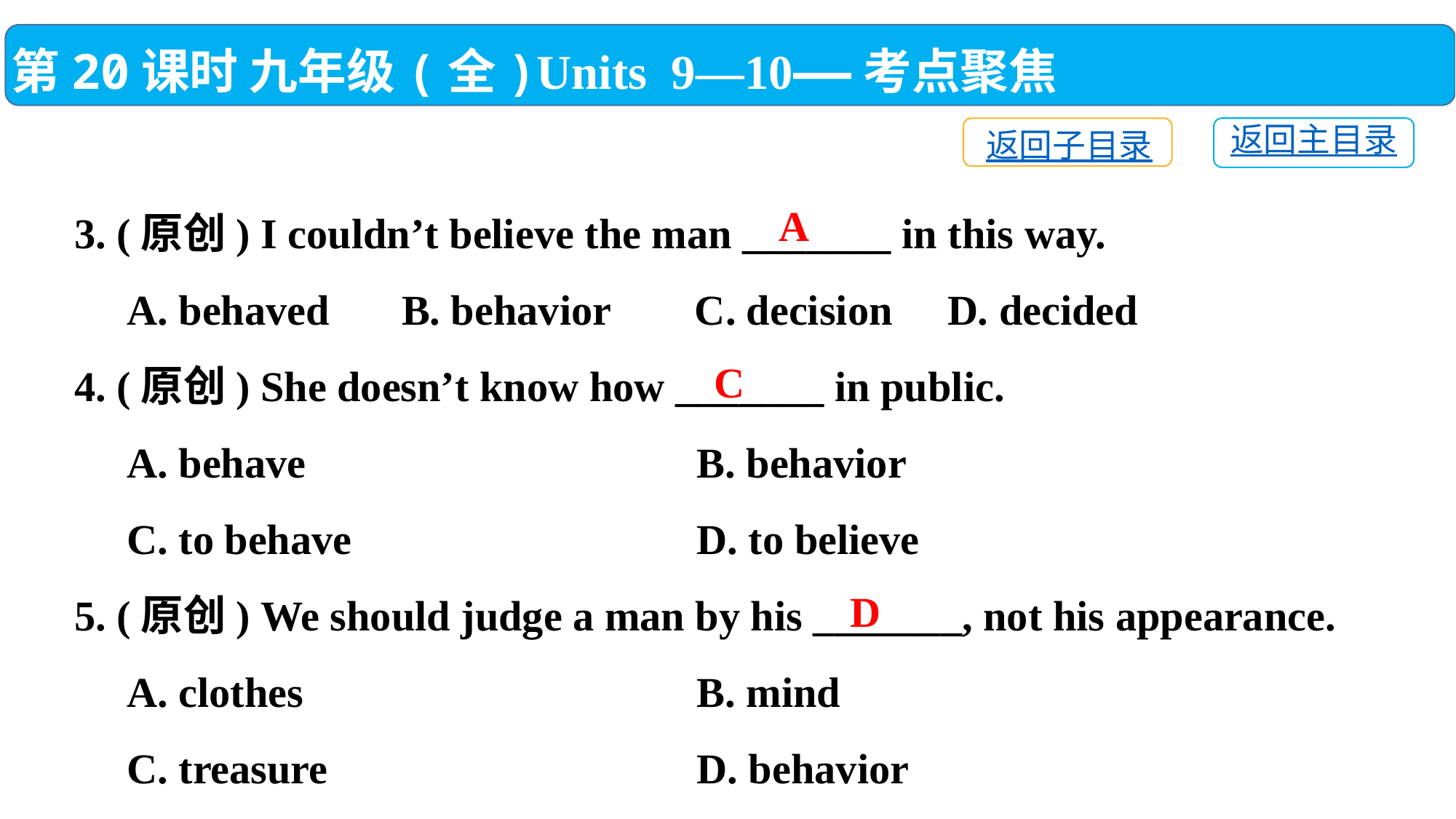

第20课时 九年级(全)Units  9—10——考点聚焦
返回主目录

返回子目录
3. (原创) I couldn’t believe the man _______ in this way.
     A. behaved	B. behavior        C. decision	D. decided
4. (原创) She doesn’t know how _______ in public.
     A. behave	                            B. behavior
     C. to behave	                            D. to believe
5. (原创) We should judge a man by his _______, not his appearance.
     A. clothes	                            B. mind
     C. treasure	                            D. behavior

A

C
D